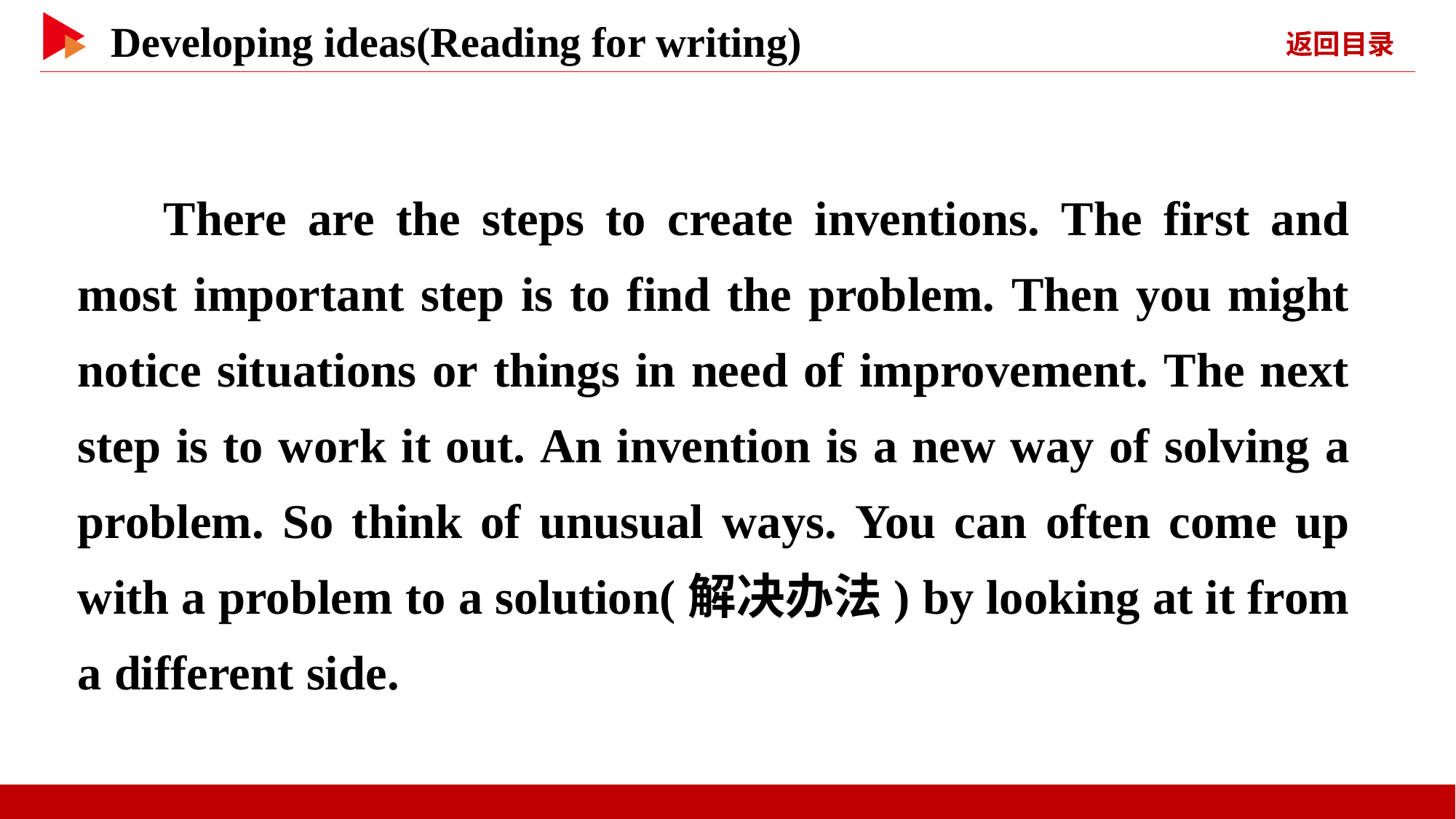

There are the steps to create inventions. The first and most important step is to find the problem. Then you might notice situations or things in need of improvement. The next step is to work it out. An invention is a new way of solving a problem. So think of unusual ways. You can often come up with a problem to a solution(解决办法) by looking at it from a different side.